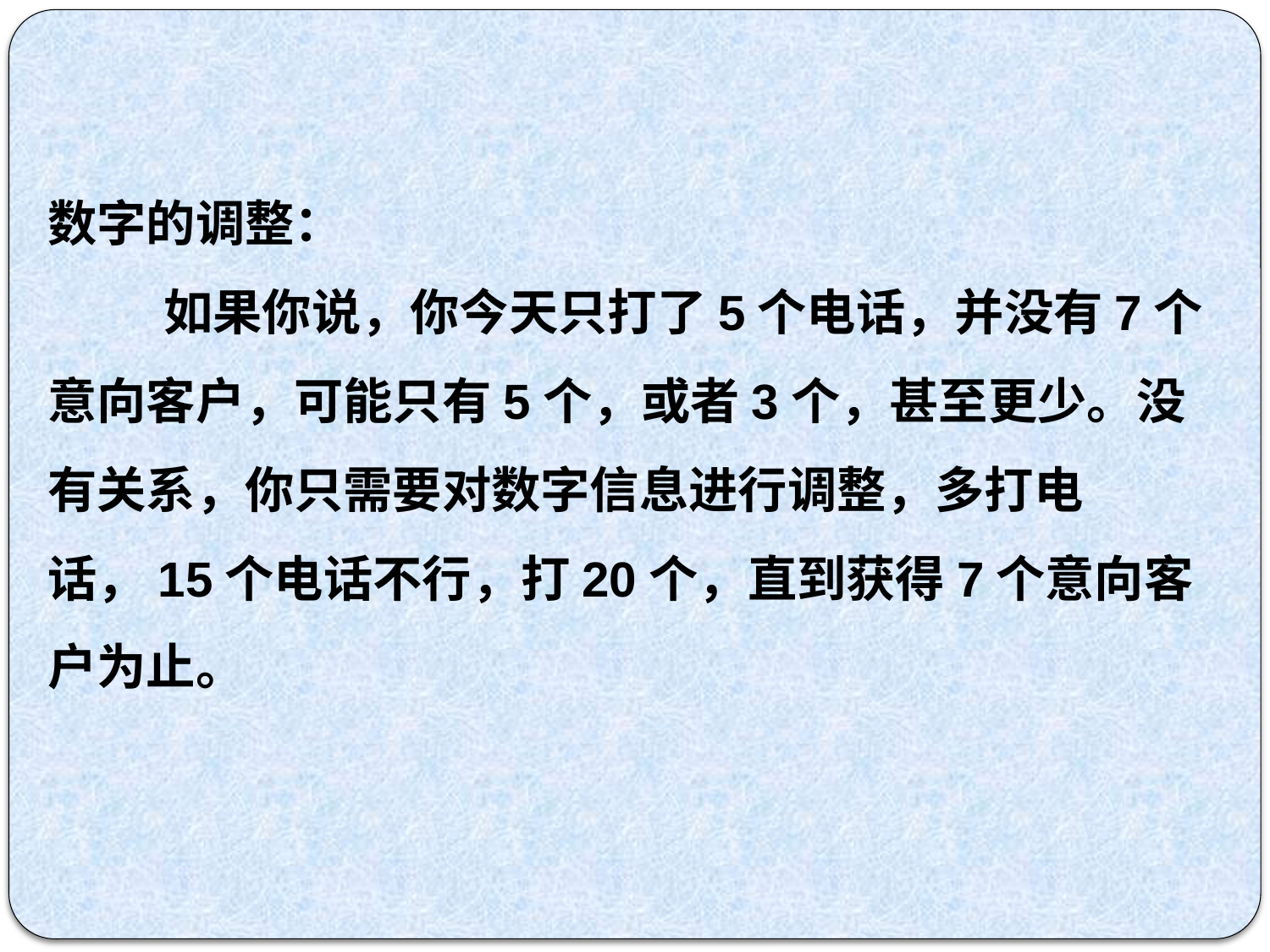

数字的调整：
      如果你说，你今天只打了5个电话，并没有7个意向客户，可能只有5个，或者3个，甚至更少。没有关系，你只需要对数字信息进行调整，多打电话，15个电话不行，打20个，直到获得7个意向客户为止。